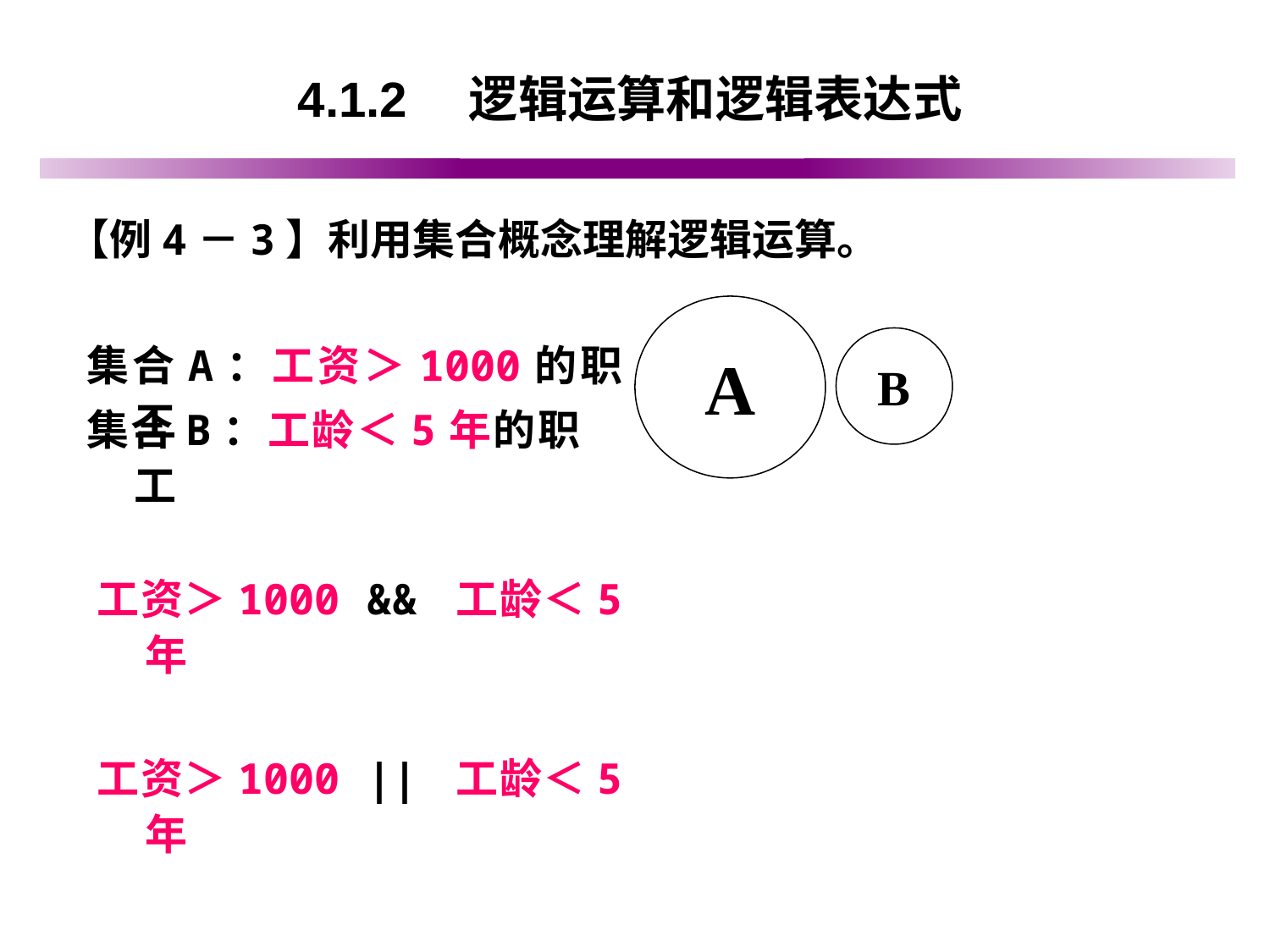

# 4.1.2　逻辑运算和逻辑表达式
【例4－3】利用集合概念理解逻辑运算。
A
集合A：工资＞1000的职工
B
集合B：工龄＜5年的职工
工资＞1000 && 工龄＜5年
工资＞1000 || 工龄＜5年